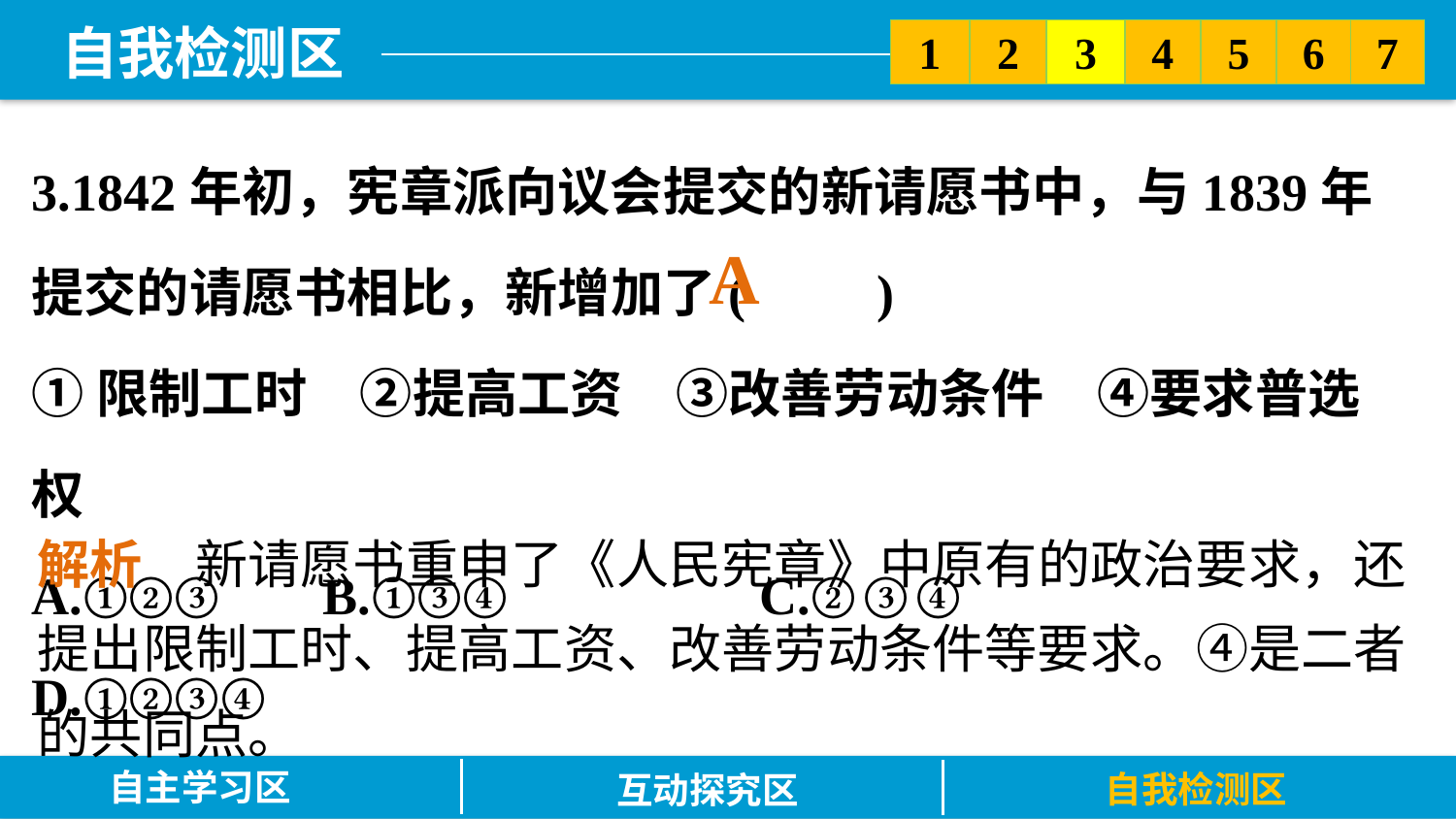

5
6
2
3
7
1
4
3.1842年初，宪章派向议会提交的新请愿书中，与1839年提交的请愿书相比，新增加了(　　)
①限制工时　②提高工资　③改善劳动条件　④要求普选权
A.①②③ 	B.①③④	 	C.②③④		D.①②③④
A
解析　新请愿书重申了《人民宪章》中原有的政治要求，还提出限制工时、提高工资、改善劳动条件等要求。④是二者的共同点。
自主学习区
自我检测区
互动探究区